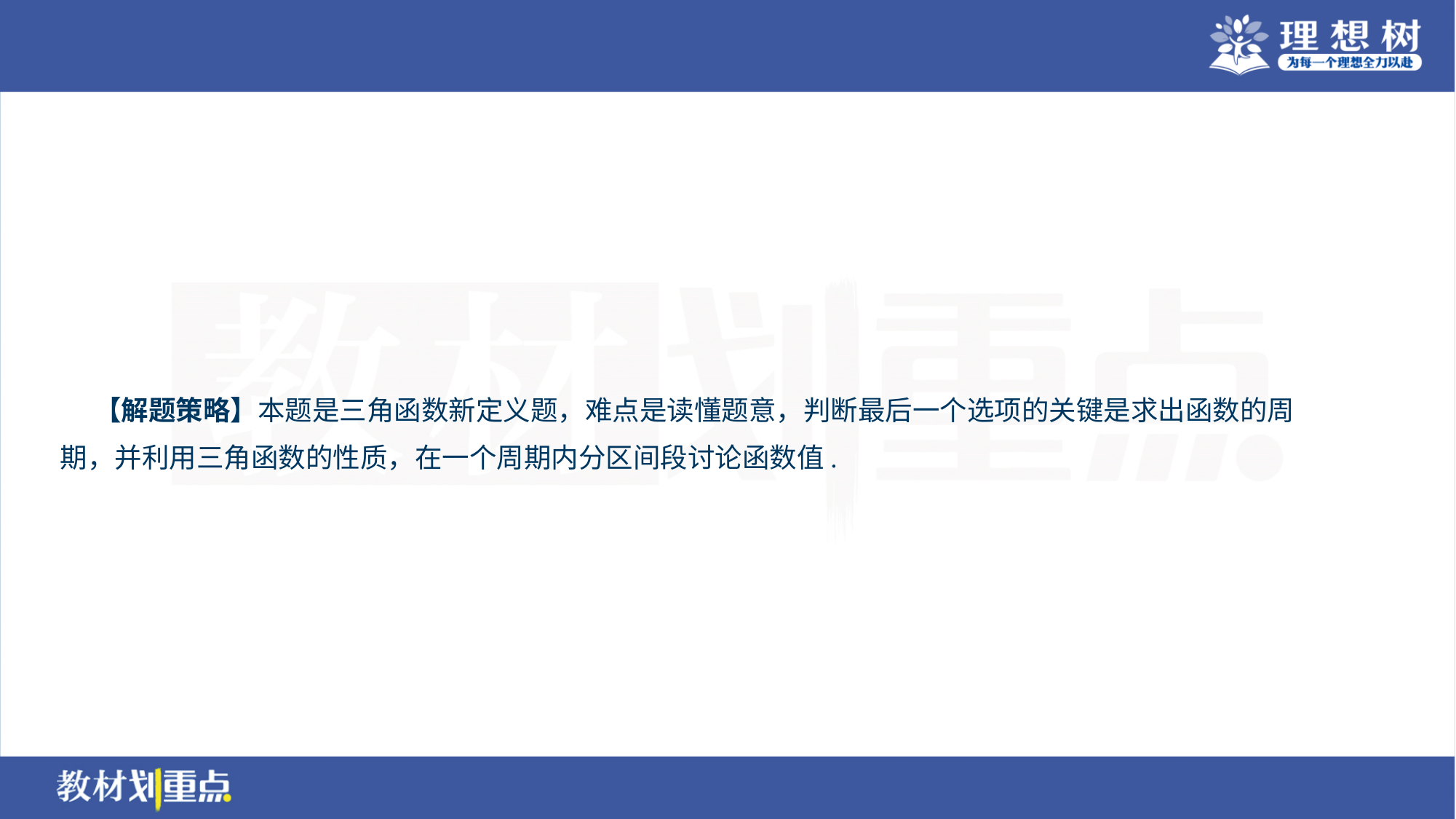

【解题策略】本题是三角函数新定义题，难点是读懂题意，判断最后一个选项的关键是求出函数的周
期，并利用三角函数的性质，在一个周期内分区间段讨论函数值.